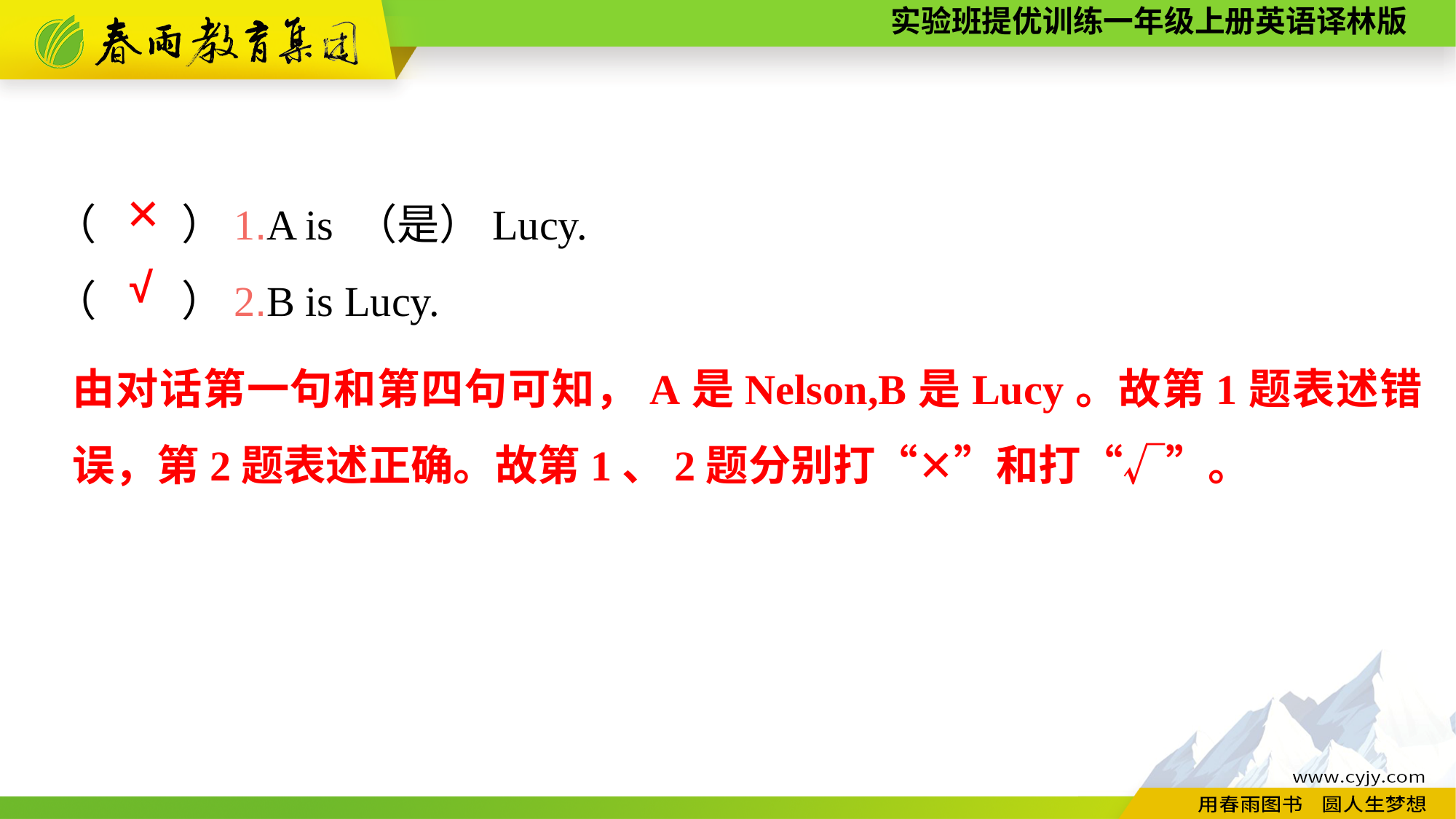

（　　）1.A is （是）Lucy.
（　　）2.B is Lucy.
✕
√
由对话第一句和第四句可知，A是Nelson,B是Lucy。故第1题表述错误，第2题表述正确。故第1、2题分别打“✕”和打“√”。